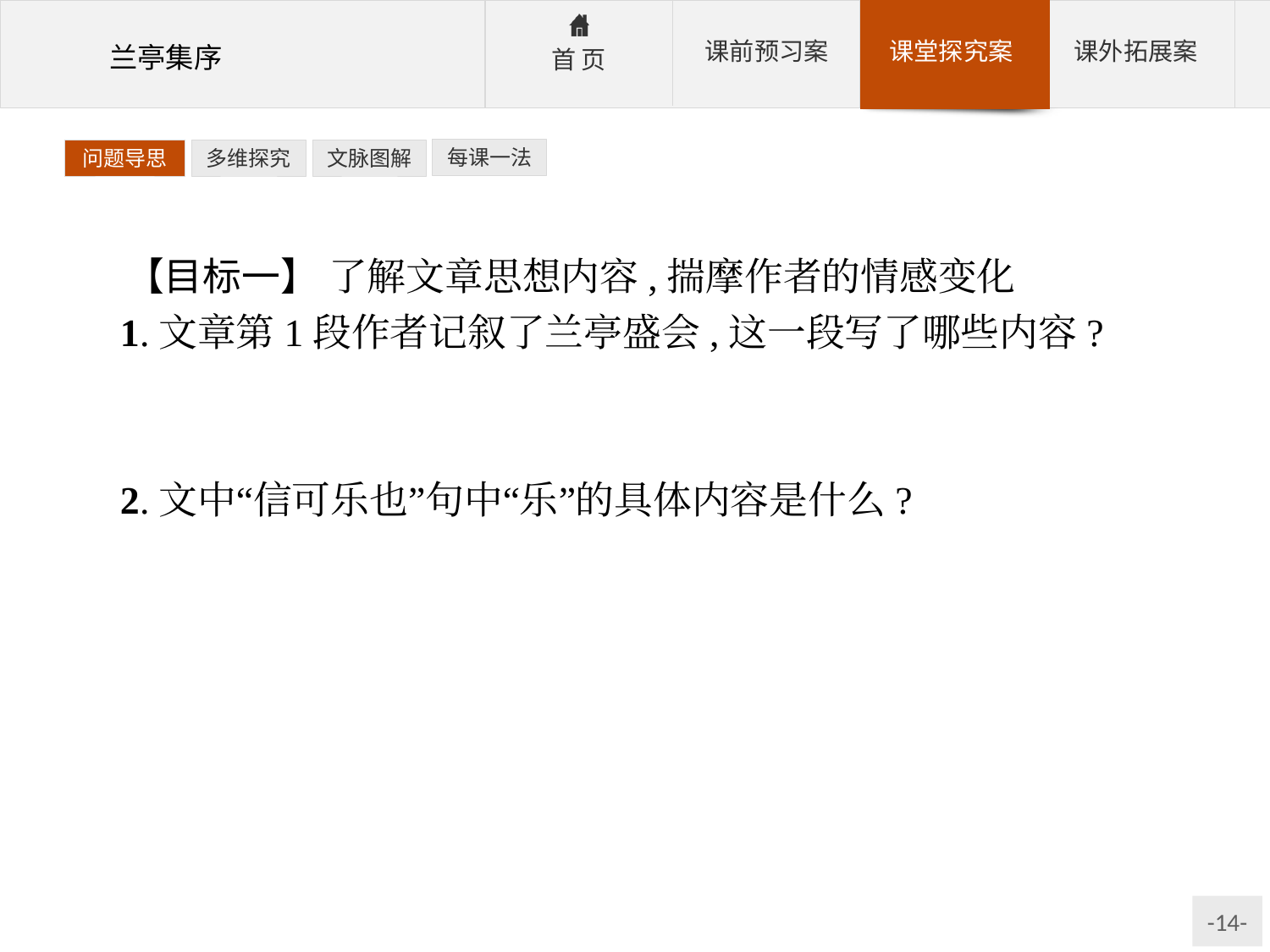

每课一法
问题导思
多维探究
文脉图解
【目标一】 了解文章思想内容,揣摩作者的情感变化
1.文章第1段作者记叙了兰亭盛会,这一段写了哪些内容?
参考答案:交代了集会的时间、地点、与会者等,并有写景、叙事和抒情。
2.文中“信可乐也”句中“乐”的具体内容是什么?
参考答案:“乐”的具体内容一是同道相逢,二是环境幽雅,三是气候宜人;更深层次的“乐”在于作者在此情此景中对大自然的一种领悟,“观宇宙之大”,“察品类之盛”,大自然神奇的造化,使自然界的一切均等地享受大自然的恩赐,置身于自然中,往往使人达到悟“道”的最高境界。